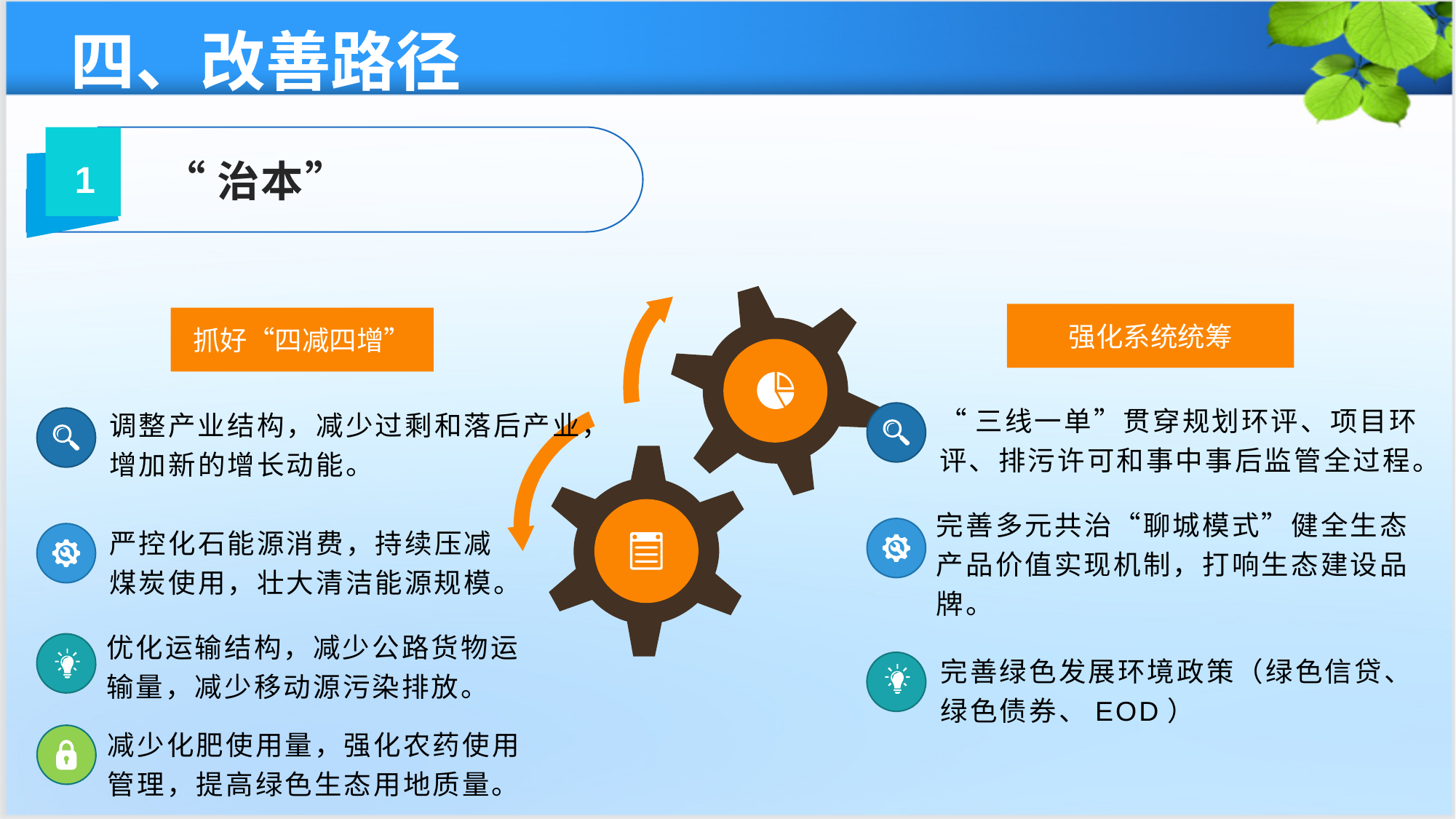

四、改善路径

“治本”
1

强化系统统筹
抓好“四减四增”

“三线一单”贯穿规划环评、项目环评、排污许可和事中事后监管全过程。
调整产业结构，减少过剩和落后产业，增加新的增长动能。

严控化石能源消费，持续压减煤炭使用，壮大清洁能源规模。

完善多元共治“聊城模式”健全生态产品价值实现机制，打响生态建设品牌。

优化运输结构，减少公路货物运输量，减少移动源污染排放。

完善绿色发展环境政策（绿色信贷、绿色债券、EOD）

减少化肥使用量，强化农药使用管理，提高绿色生态用地质量。